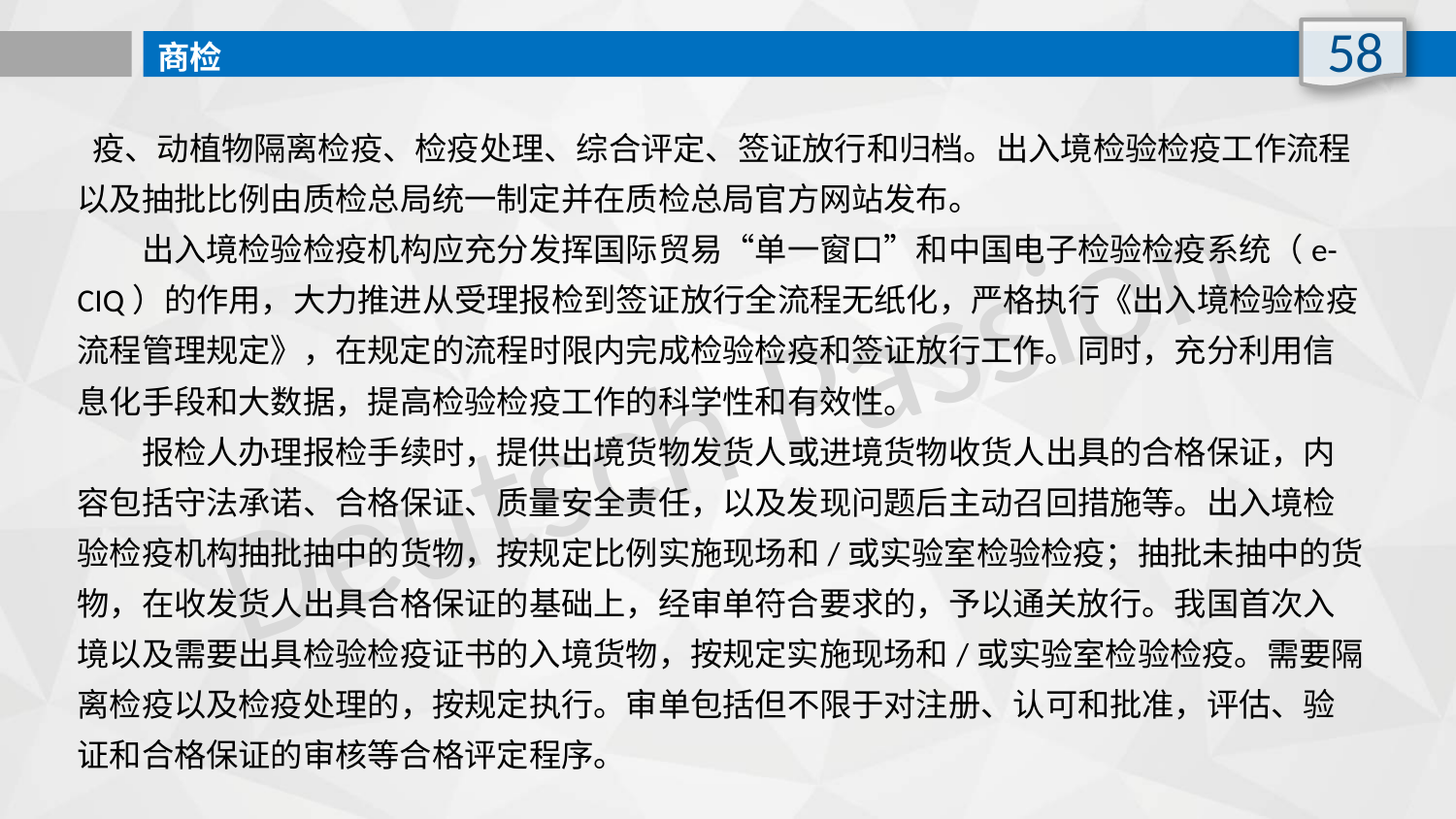

58

商检

 疫、动植物隔离检疫、检疫处理、综合评定、签证放行和归档。出入境检验检疫工作流程以及抽批比例由质检总局统一制定并在质检总局官方网站发布。
　　出入境检验检疫机构应充分发挥国际贸易“单一窗口”和中国电子检验检疫系统（e-CIQ）的作用，大力推进从受理报检到签证放行全流程无纸化，严格执行《出入境检验检疫流程管理规定》，在规定的流程时限内完成检验检疫和签证放行工作。同时，充分利用信息化手段和大数据，提高检验检疫工作的科学性和有效性。
　　报检人办理报检手续时，提供出境货物发货人或进境货物收货人出具的合格保证，内容包括守法承诺、合格保证、质量安全责任，以及发现问题后主动召回措施等。出入境检验检疫机构抽批抽中的货物，按规定比例实施现场和/或实验室检验检疫；抽批未抽中的货物，在收发货人出具合格保证的基础上，经审单符合要求的，予以通关放行。我国首次入境以及需要出具检验检疫证书的入境货物，按规定实施现场和/或实验室检验检疫。需要隔离检疫以及检疫处理的，按规定执行。审单包括但不限于对注册、认可和批准，评估、验证和合格保证的审核等合格评定程序。
Deutsch Passion